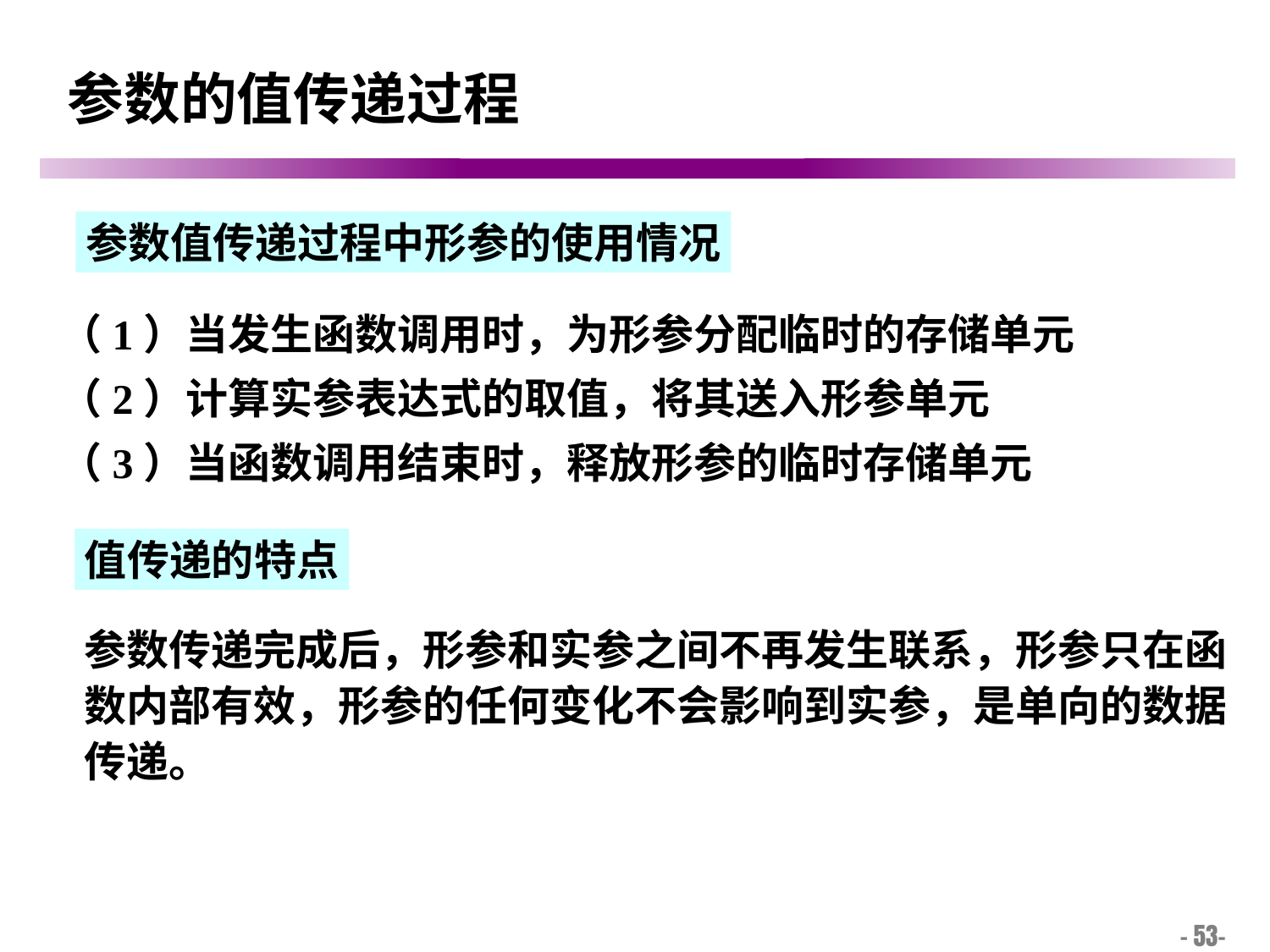

# 参数的值传递过程
参数值传递过程中形参的使用情况
（1）当发生函数调用时，为形参分配临时的存储单元
（2）计算实参表达式的取值，将其送入形参单元
（3）当函数调用结束时，释放形参的临时存储单元
值传递的特点
参数传递完成后，形参和实参之间不再发生联系，形参只在函数内部有效，形参的任何变化不会影响到实参，是单向的数据传递。
 - 53-